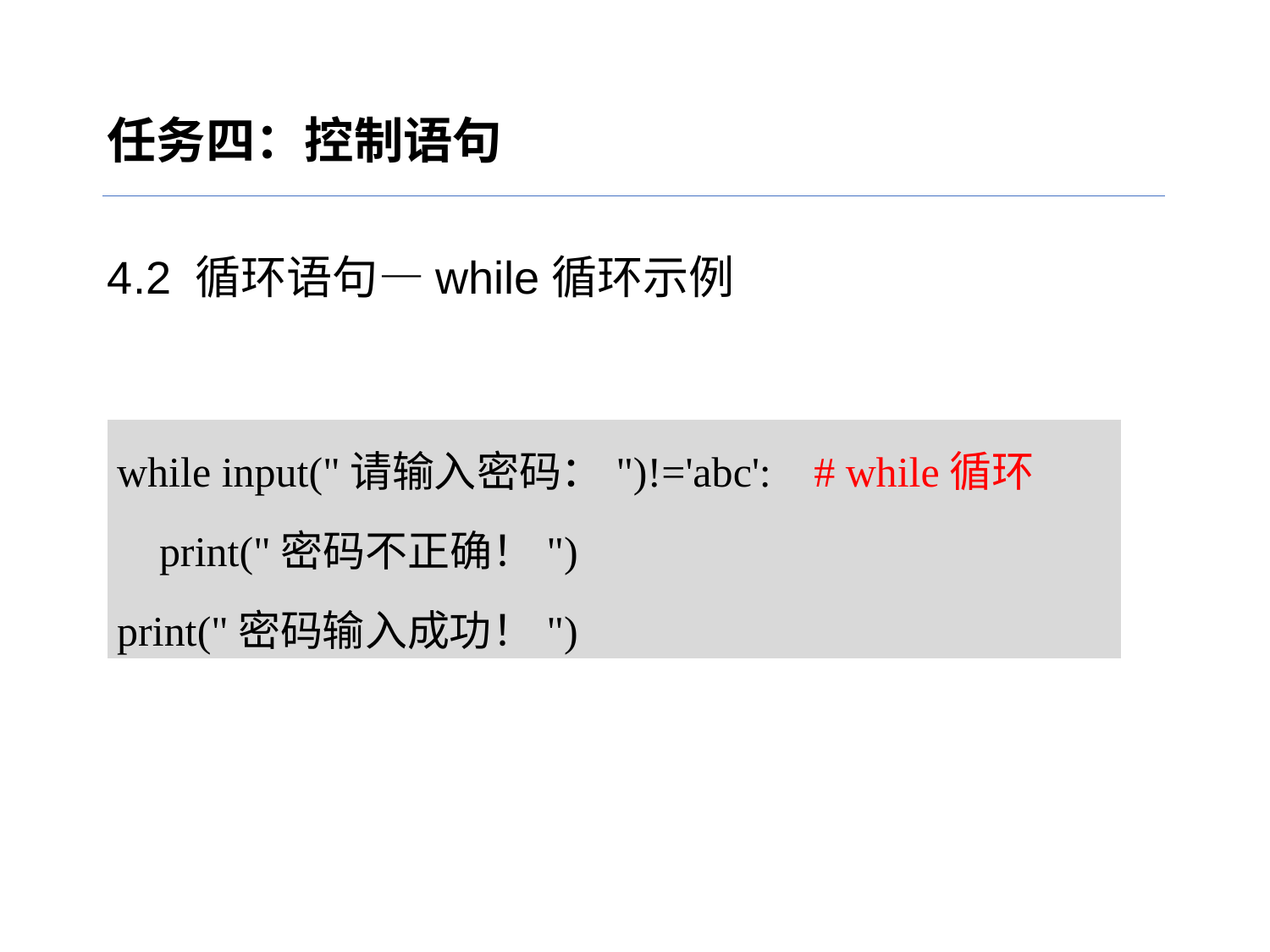

任务四：控制语句
4.2 循环语句—while循环示例
| while input("请输入密码：")!='abc': # while循环 print("密码不正确！") print("密码输入成功！") |
| --- |